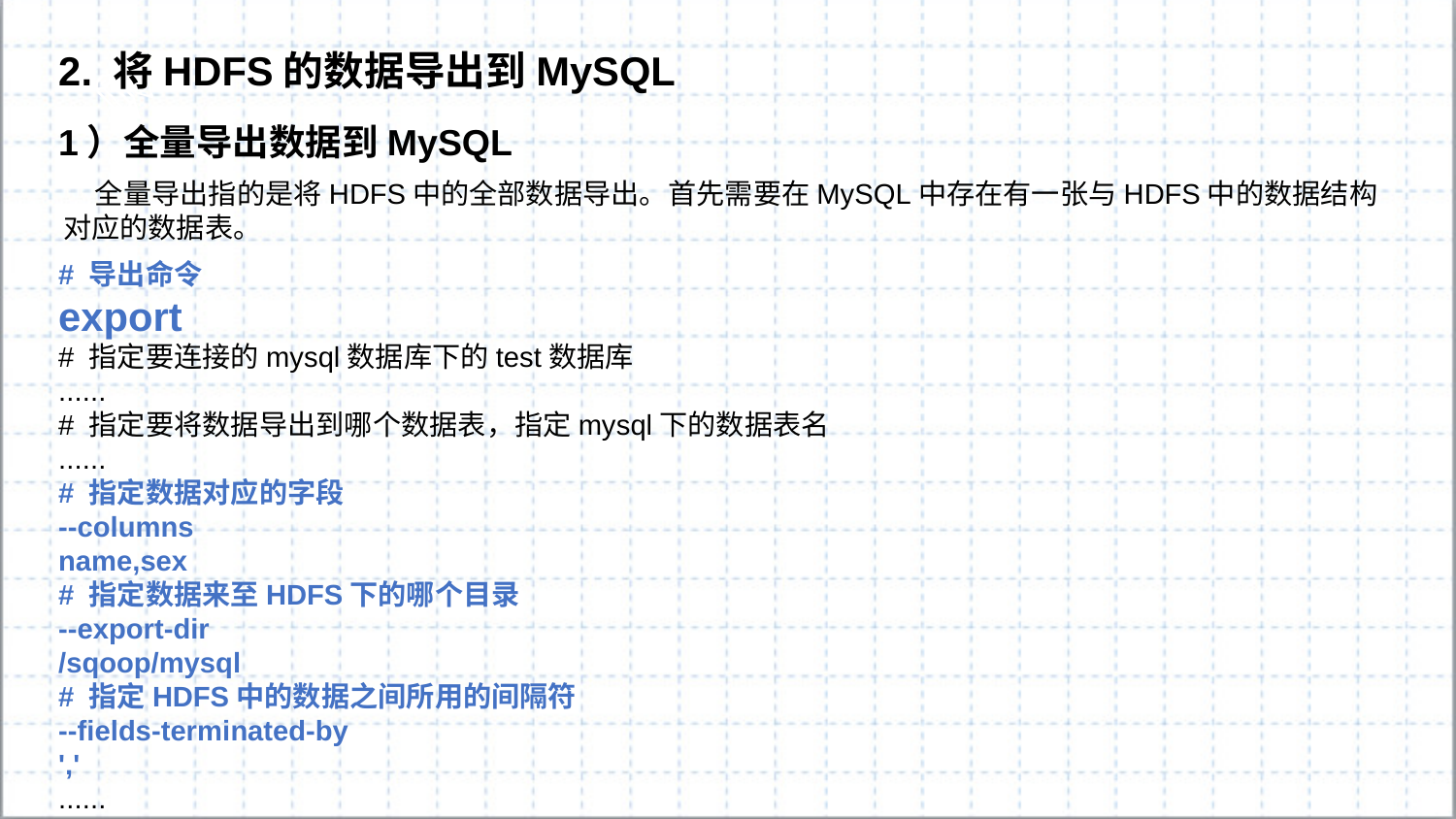

2. 将HDFS的数据导出到MySQL
1）全量导出数据到MySQL
    全量导出指的是将HDFS中的全部数据导出。首先需要在MySQL中存在有一张与HDFS中的数据结构对应的数据表。
# 导出命令
export
# 指定要连接的mysql数据库下的test数据库
......
# 指定要将数据导出到哪个数据表，指定mysql下的数据表名
......
# 指定数据对应的字段
--columns
name,sex
# 指定数据来至HDFS下的哪个目录
--export-dir
/sqoop/mysql
# 指定HDFS中的数据之间所用的间隔符
--fields-terminated-by
','
......